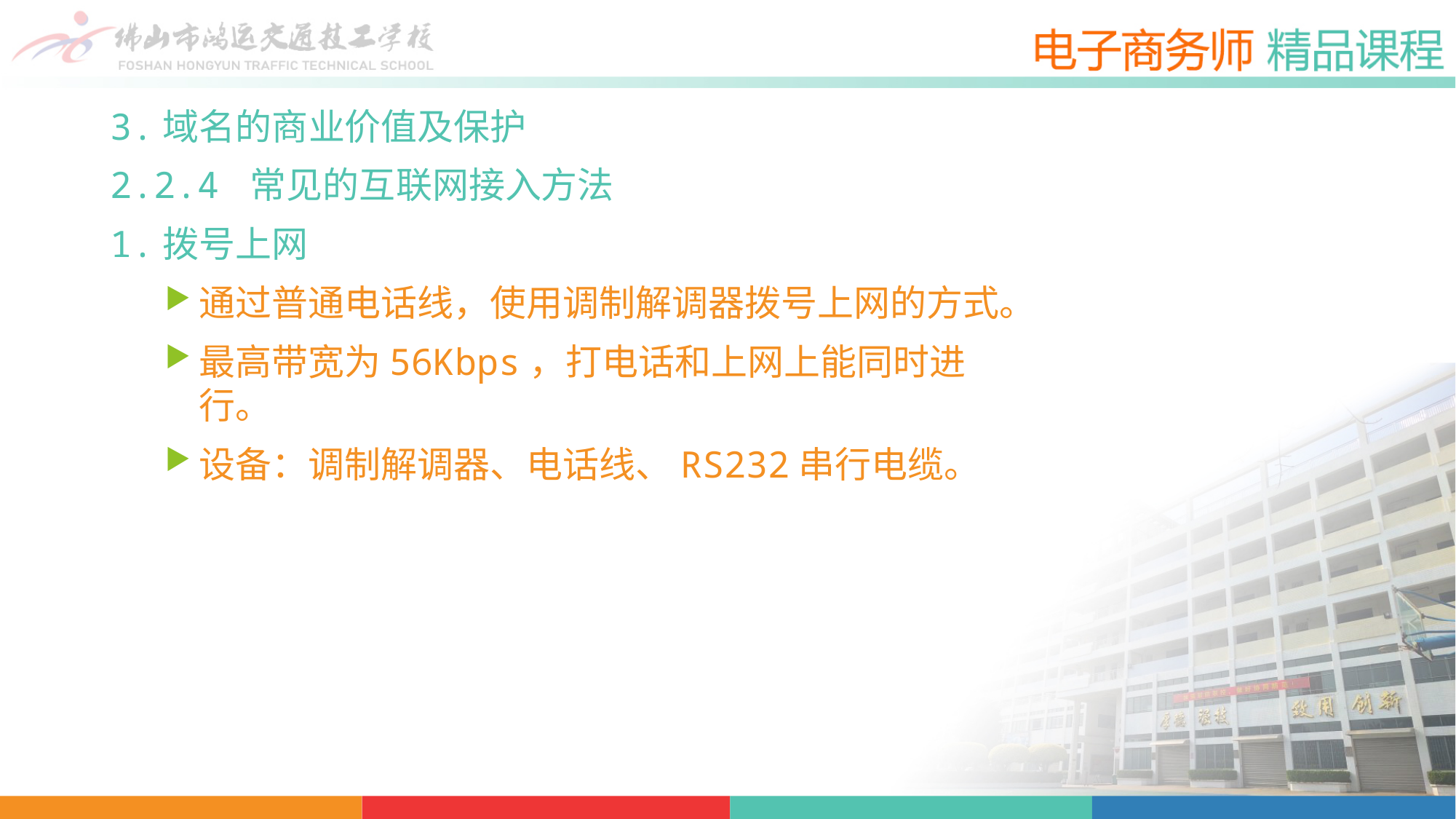

3.域名的商业价值及保护
2.2.4 常见的互联网接入方法
1.拨号上网
通过普通电话线，使用调制解调器拨号上网的方式。
最高带宽为56Kbps，打电话和上网上能同时进行。
设备：调制解调器、电话线、RS232串行电缆。